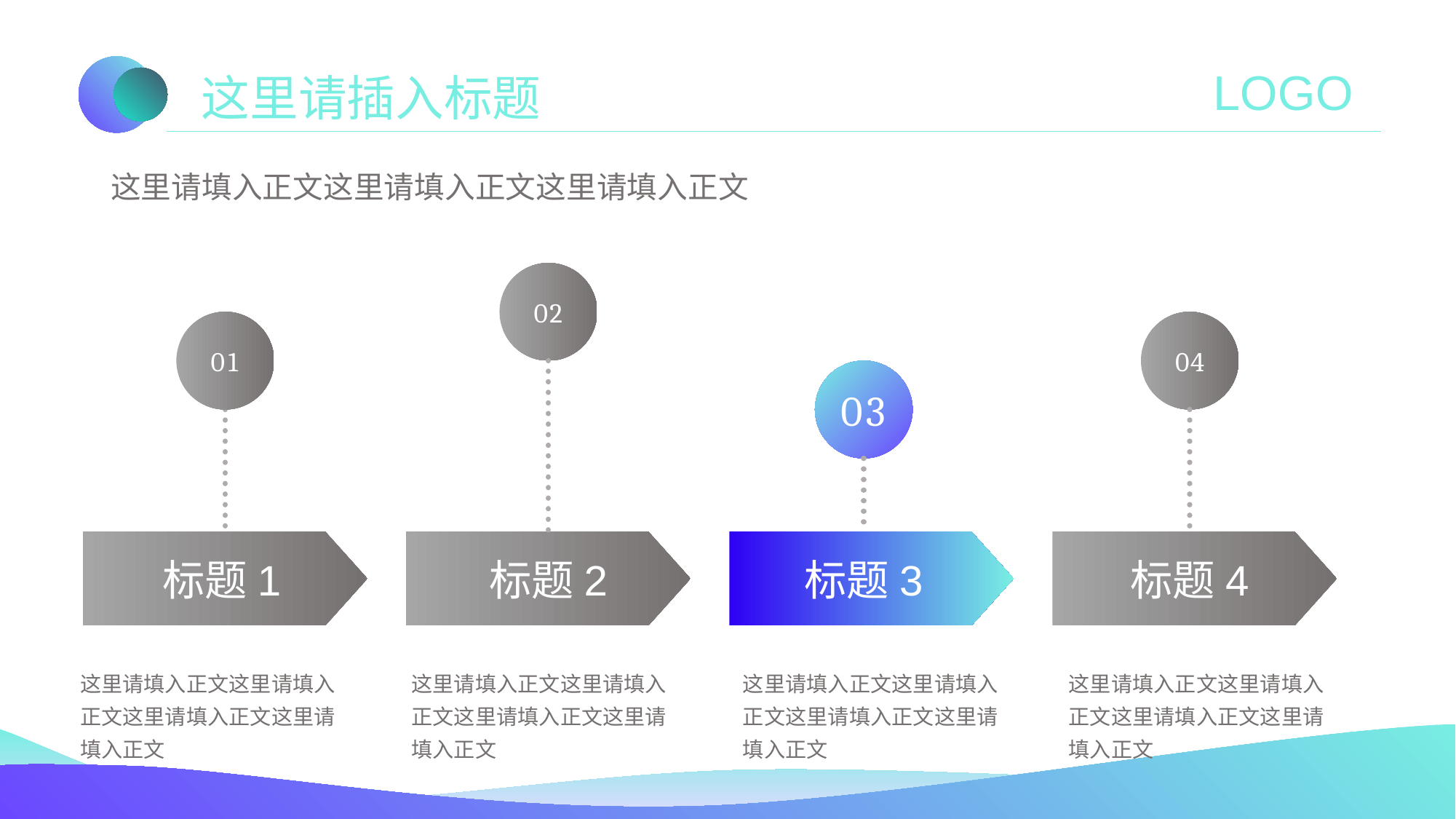

LOGO
这里请插入标题
这里请填入正文这里请填入正文这里请填入正文
02
04
01
03

标题1
标题2
标题3
标题4
这里请填入正文这里请填入正文这里请填入正文这里请填入正文
这里请填入正文这里请填入正文这里请填入正文这里请填入正文
这里请填入正文这里请填入正文这里请填入正文这里请填入正文
这里请填入正文这里请填入正文这里请填入正文这里请填入正文